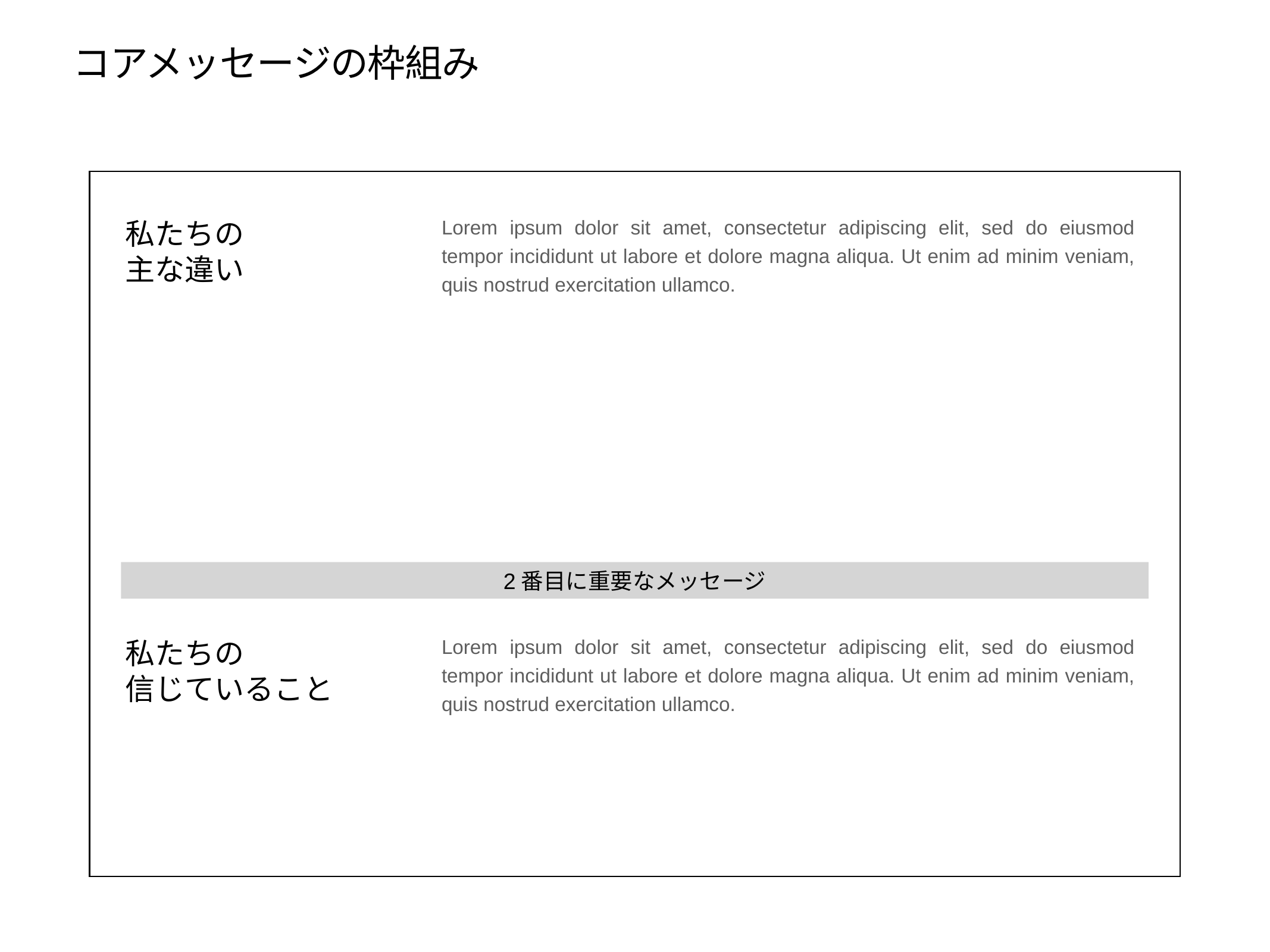

# コアメッセージの枠組み

Lorem ipsum dolor sit amet, consectetur adipiscing elit, sed do eiusmod tempor incididunt ut labore et dolore magna aliqua. Ut enim ad minim veniam, quis nostrud exercitation ullamco.
私たちの
主な違い
2番目に重要なメッセージ
Lorem ipsum dolor sit amet, consectetur adipiscing elit, sed do eiusmod tempor incididunt ut labore et dolore magna aliqua. Ut enim ad minim veniam, quis nostrud exercitation ullamco.
私たちの
信じていること
24